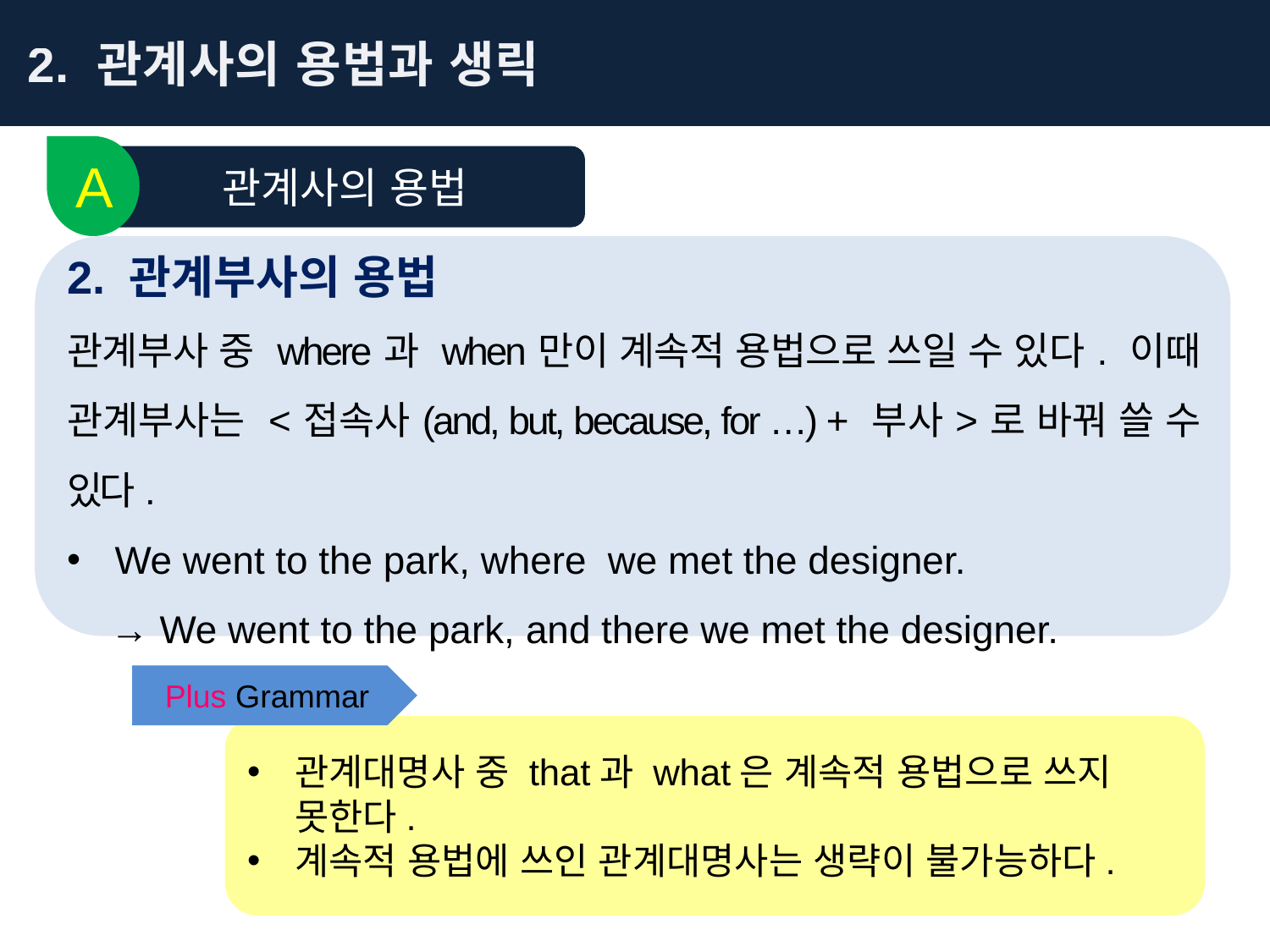

2. 관계사의 용법과 생략

A
관계사의 용법
2. 관계부사의 용법
관계부사 중 where과 when만이 계속적 용법으로 쓰일 수 있다. 이때 관계부사는 <접속사(and, but, because, for …) + 부사>로 바꿔 쓸 수 있다.
We went to the park, where  we met the designer.
    → We went to the park, and there we met the designer.
Plus Grammar
관계대명사 중 that과 what은 계속적 용법으로 쓰지 못한다.
계속적 용법에 쓰인 관계대명사는 생략이 불가능하다.